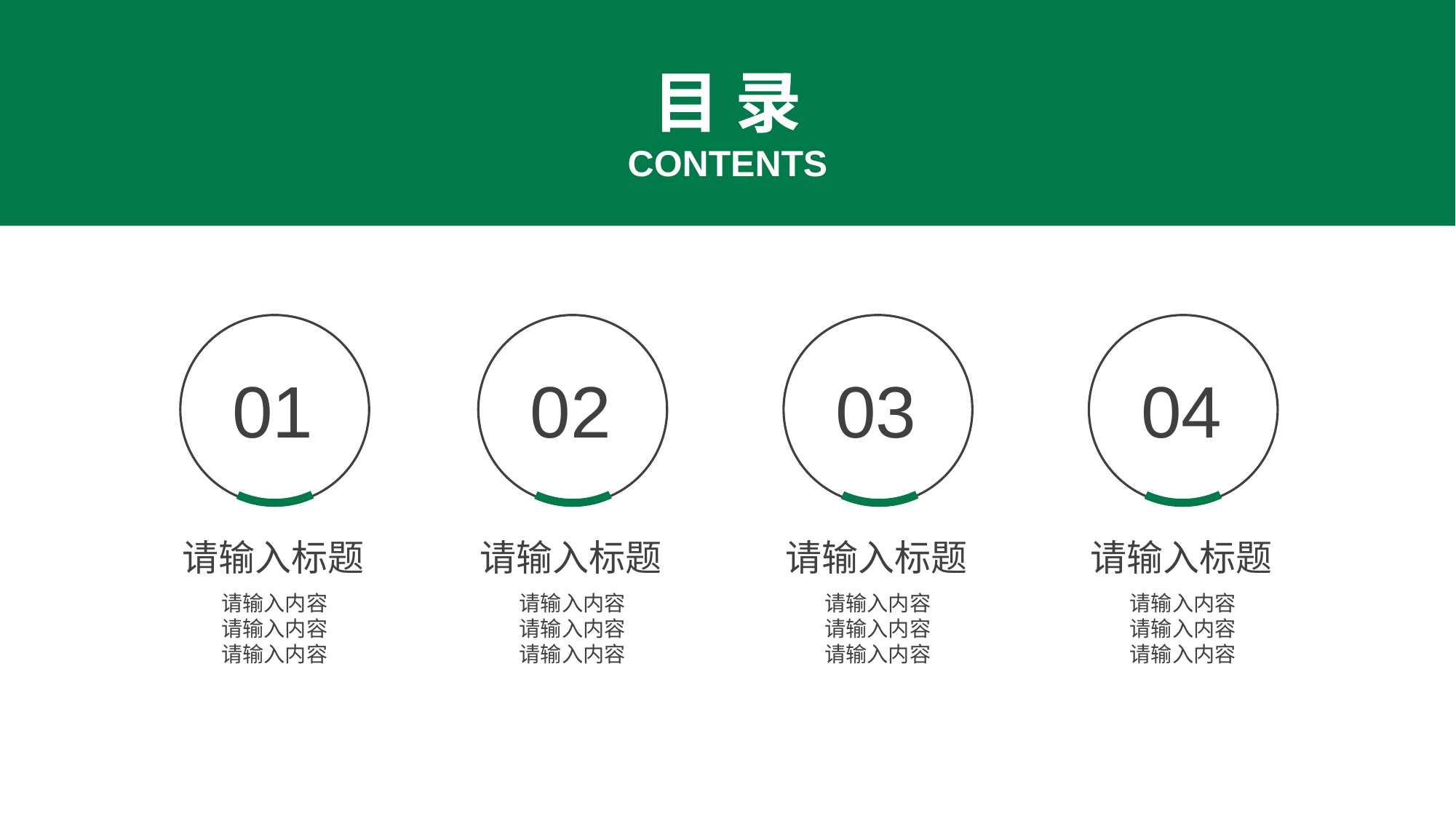

目 录
CONTENTS

01
02
03
04
请输入标题
请输入标题
请输入标题
请输入标题
请输入内容
请输入内容
请输入内容
请输入内容
请输入内容
请输入内容
请输入内容
请输入内容
请输入内容
请输入内容
请输入内容
请输入内容